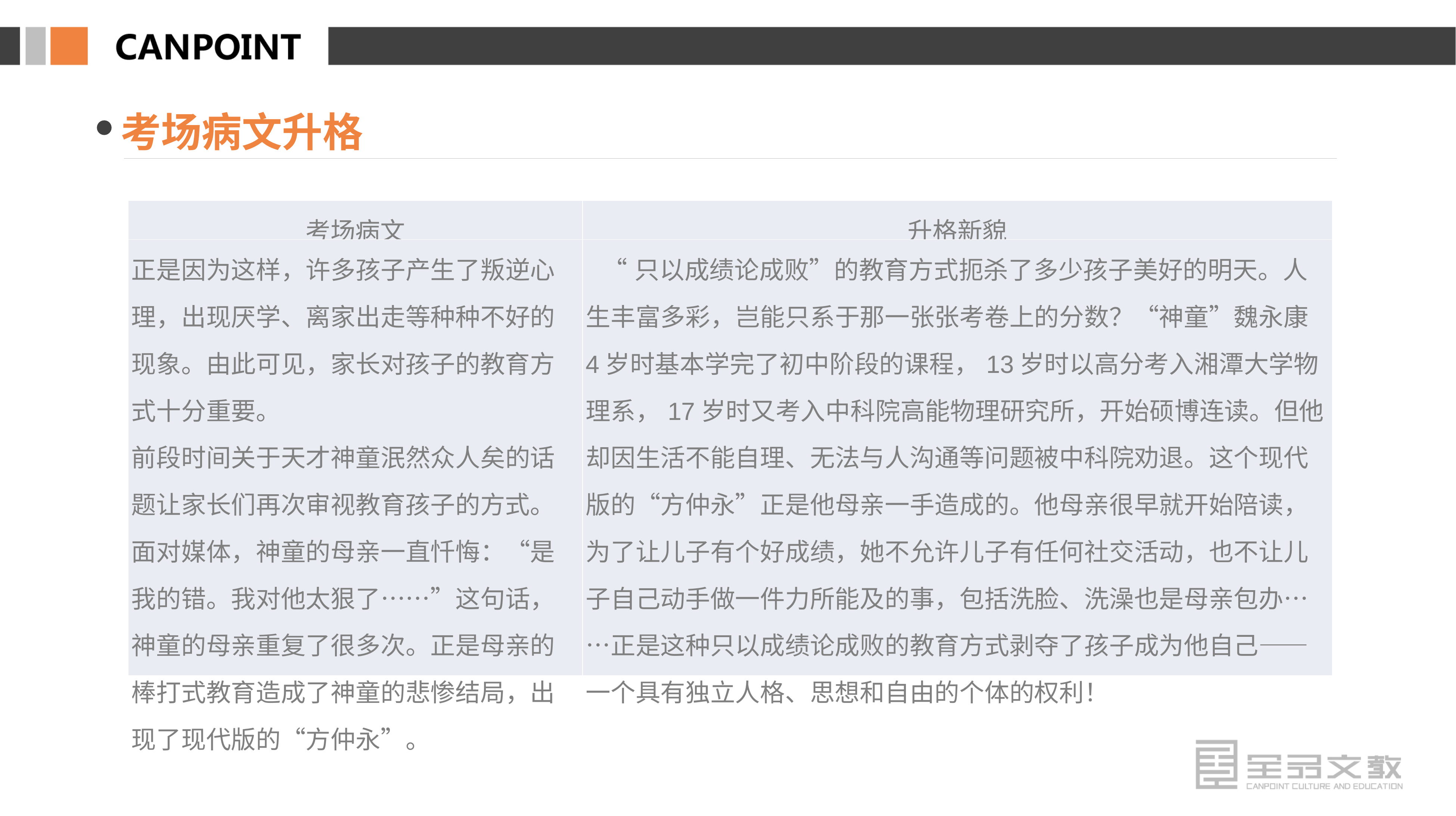

考场病文升格

| 考场病文 | 升格新貌 |
| --- | --- |
| 正是因为这样，许多孩子产生了叛逆心理，出现厌学、离家出走等种种不好的现象。由此可见，家长对孩子的教育方式十分重要。 前段时间关于天才神童泯然众人矣的话题让家长们再次审视教育孩子的方式。面对媒体，神童的母亲一直忏悔：“是我的错。我对他太狠了……”这句话，神童的母亲重复了很多次。正是母亲的棒打式教育造成了神童的悲惨结局，出现了现代版的“方仲永”。 | “只以成绩论成败”的教育方式扼杀了多少孩子美好的明天。人生丰富多彩，岂能只系于那一张张考卷上的分数？“神童”魏永康4岁时基本学完了初中阶段的课程，13岁时以高分考入湘潭大学物理系，17岁时又考入中科院高能物理研究所，开始硕博连读。但他却因生活不能自理、无法与人沟通等问题被中科院劝退。这个现代版的“方仲永”正是他母亲一手造成的。他母亲很早就开始陪读，为了让儿子有个好成绩，她不允许儿子有任何社交活动，也不让儿子自己动手做一件力所能及的事，包括洗脸、洗澡也是母亲包办……正是这种只以成绩论成败的教育方式剥夺了孩子成为他自己——一个具有独立人格、思想和自由的个体的权利！ |